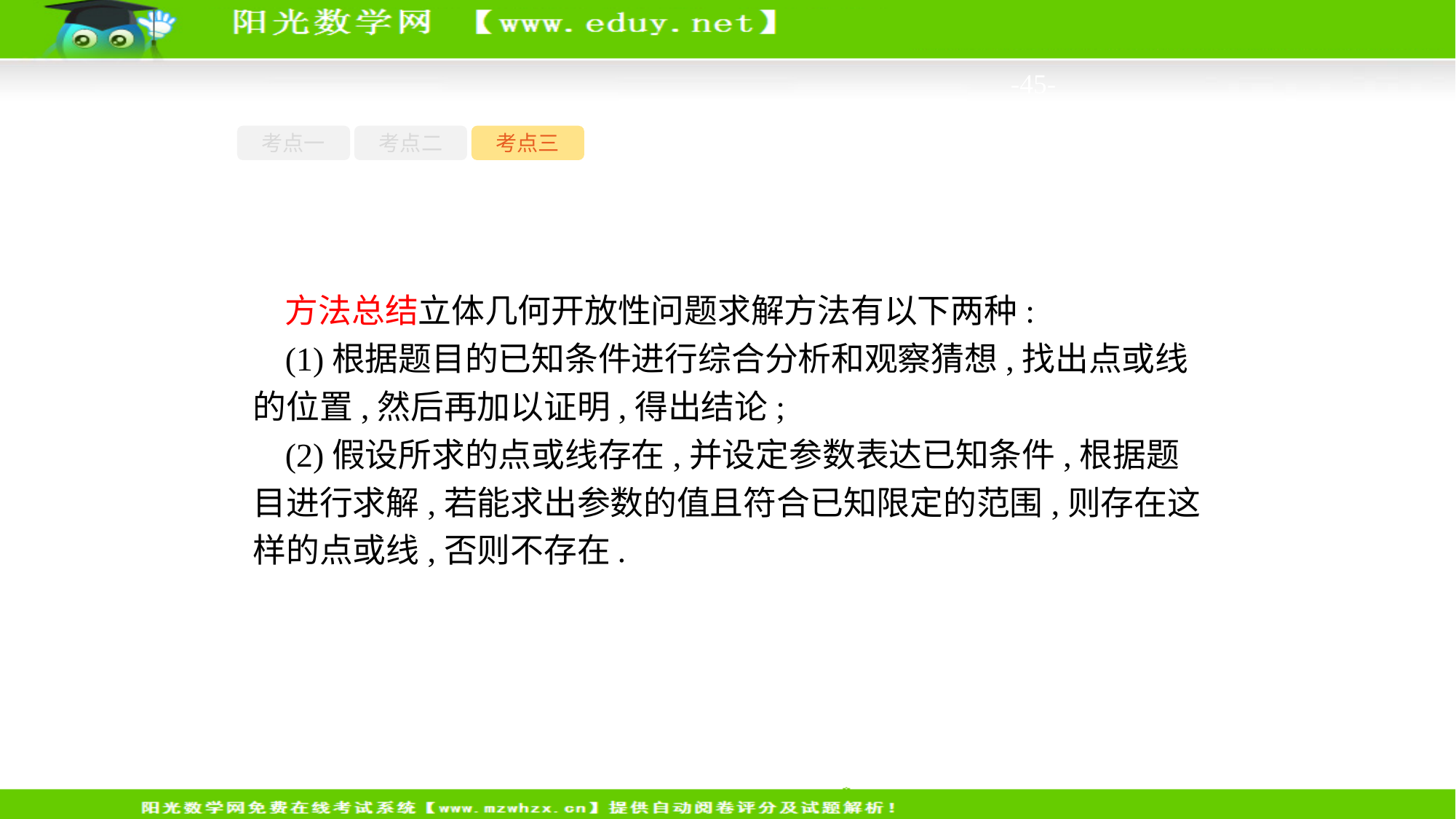

-45-
考点一
考点二
考点三
方法总结立体几何开放性问题求解方法有以下两种:
(1)根据题目的已知条件进行综合分析和观察猜想,找出点或线的位置,然后再加以证明,得出结论;
(2)假设所求的点或线存在,并设定参数表达已知条件,根据题目进行求解,若能求出参数的值且符合已知限定的范围,则存在这样的点或线,否则不存在.